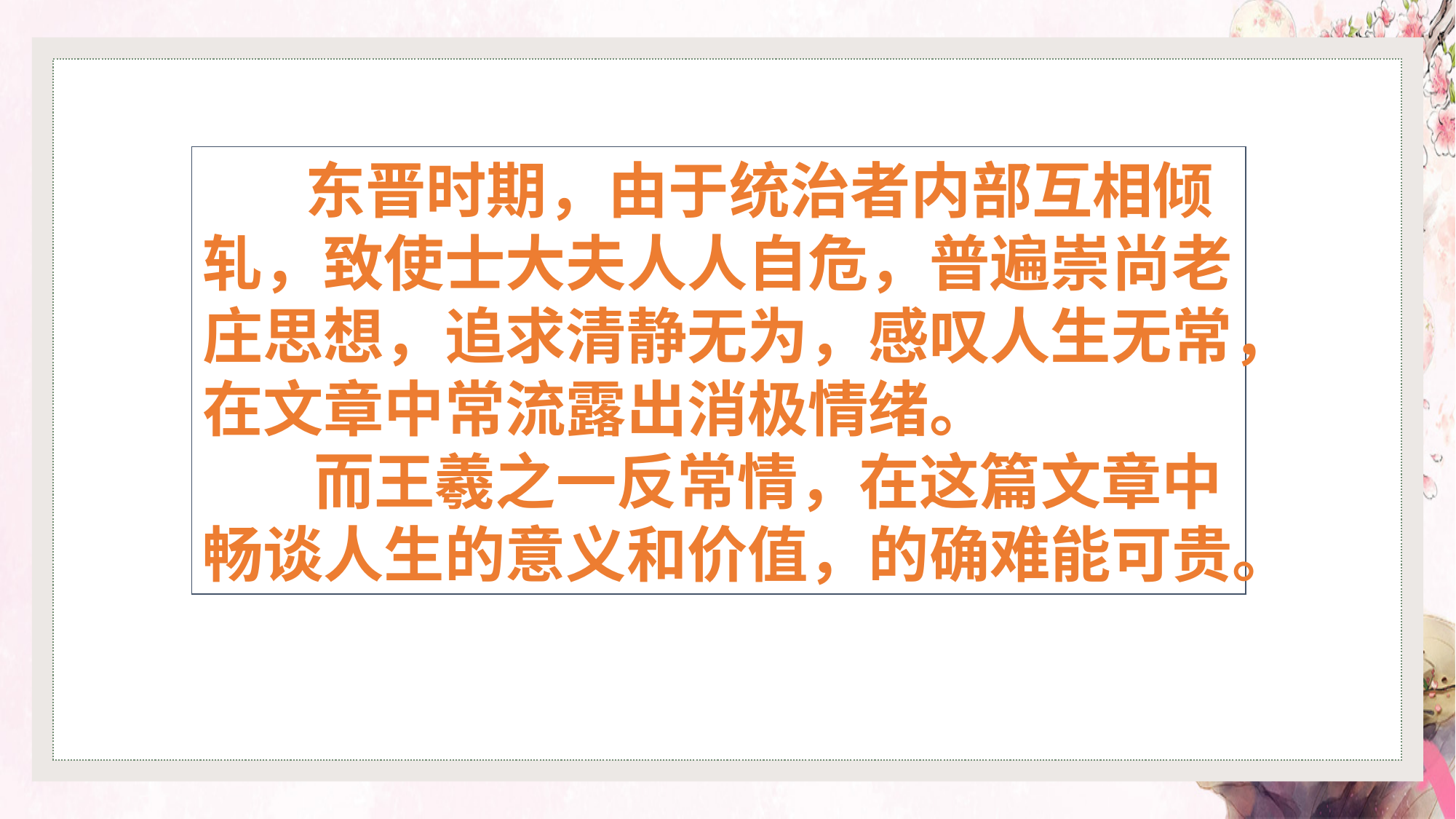

东晋时期，由于统治者内部互相倾轧，致使士大夫人人自危，普遍崇尚老庄思想，追求清静无为，感叹人生无常，在文章中常流露出消极情绪。
       而王羲之一反常情，在这篇文章中畅谈人生的意义和价值，的确难能可贵。